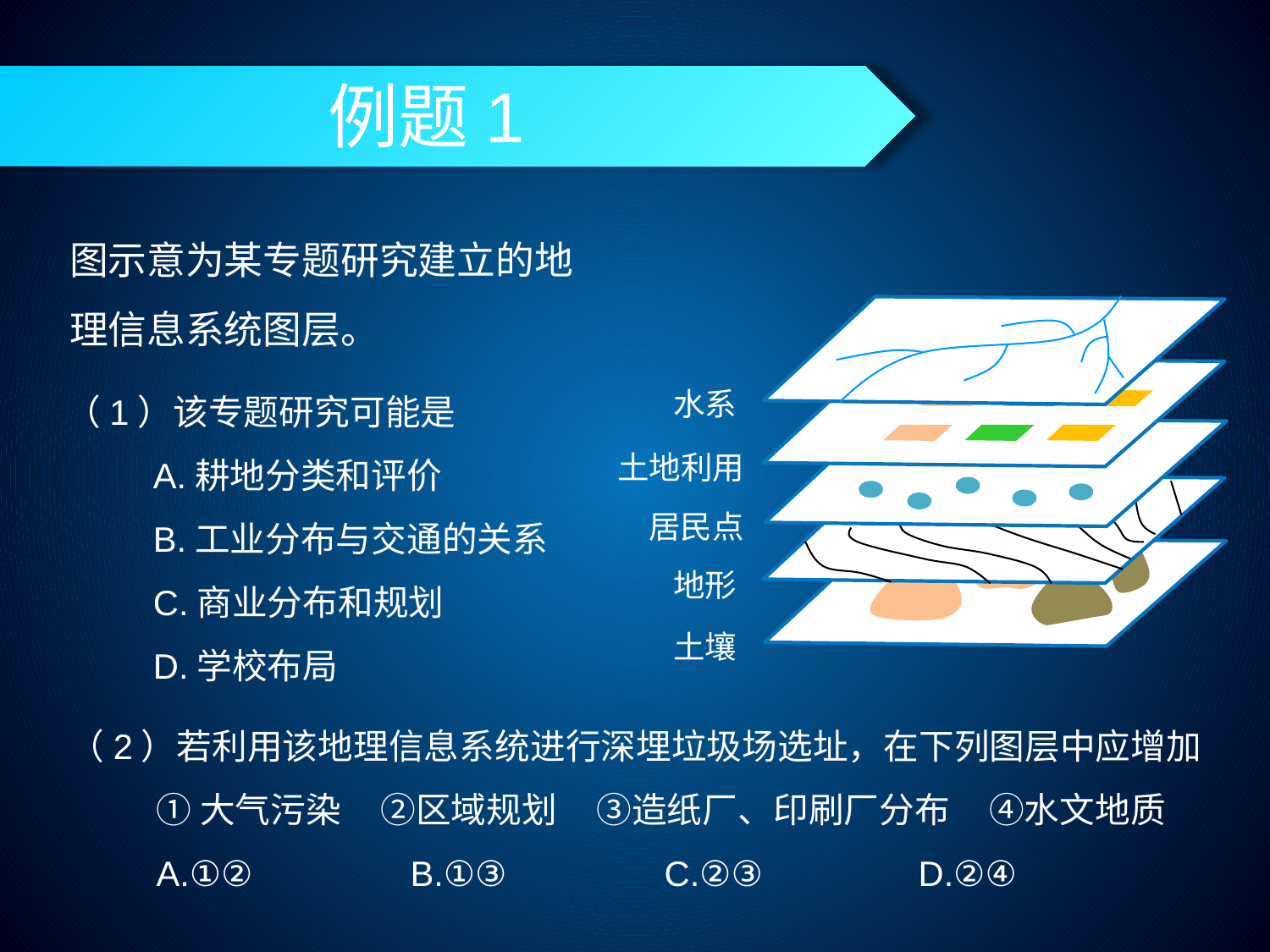

# 例题1
图示意为某专题研究建立的地理信息系统图层。

水系

土地利用

居民点

地形

土壤
（1）该专题研究可能是
A.耕地分类和评价
B.工业分布与交通的关系
C.商业分布和规划
D.学校布局
（2）若利用该地理信息系统进行深埋垃圾场选址，在下列图层中应增加
①大气污染     ②区域规划     ③造纸厂、印刷厂分布     ④水文地质
A.①②		B.①③		C.②③		D.②④